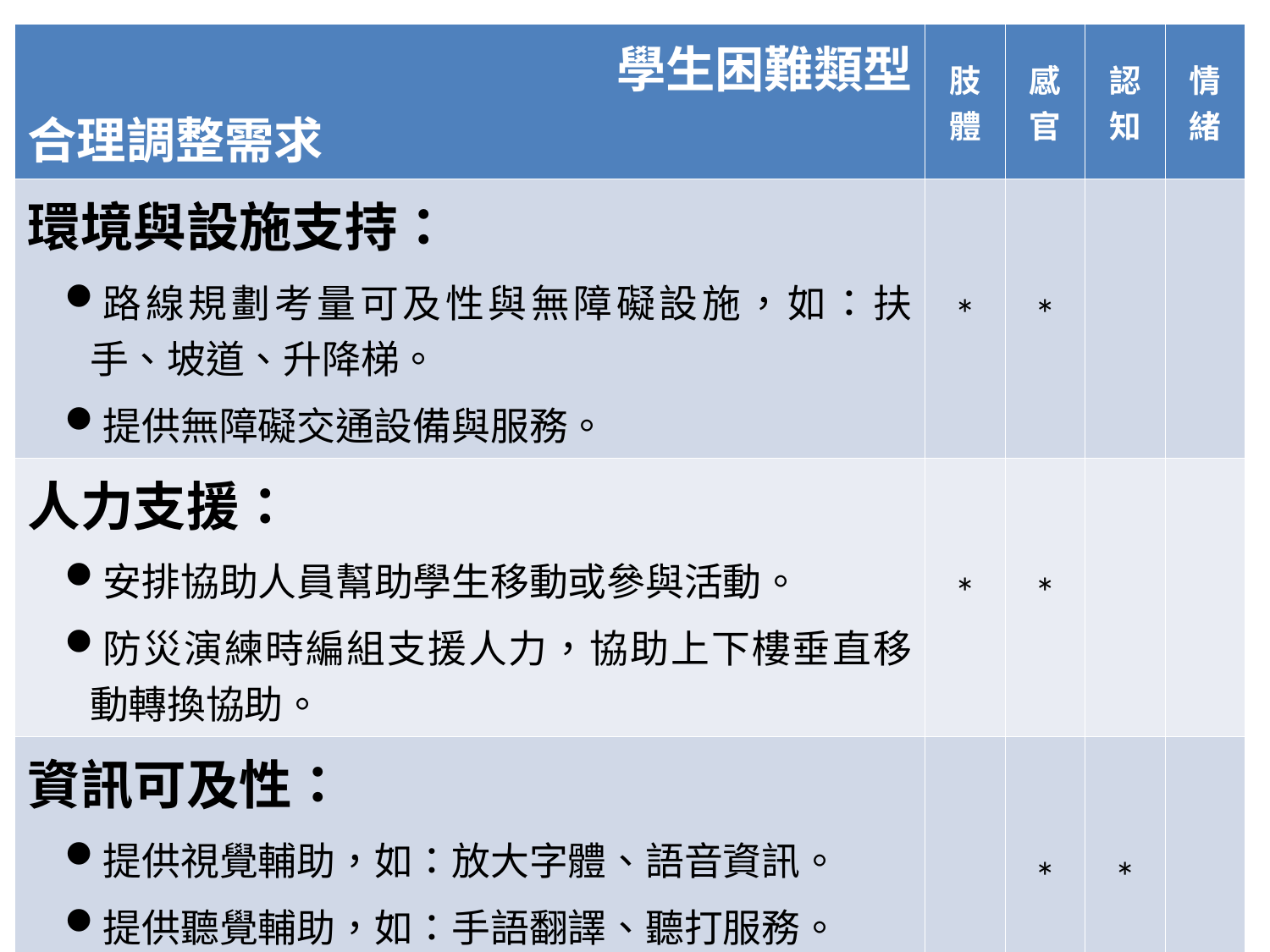

| 學生困難類型 合理調整需求 | 肢體 | 感官 | 認知 | 情緒 |
| --- | --- | --- | --- | --- |
| 環境與設施支持： 路線規劃考量可及性與無障礙設施，如：扶手、坡道、升降梯。 提供無障礙交通設備與服務。 | \* | \* |  |  |
| 人力支援： 安排協助人員幫助學生移動或參與活動。 防災演練時編組支援人力，協助上下樓垂直移動轉換協助。 | \* | \* |  |  |
| 資訊可及性： 提供視覺輔助，如：放大字體、語音資訊。 提供聽覺輔助，如：手語翻譯、聽打服務。 提供個別易讀易懂的指引、活動說明。 |  | \* | \* |  |
23